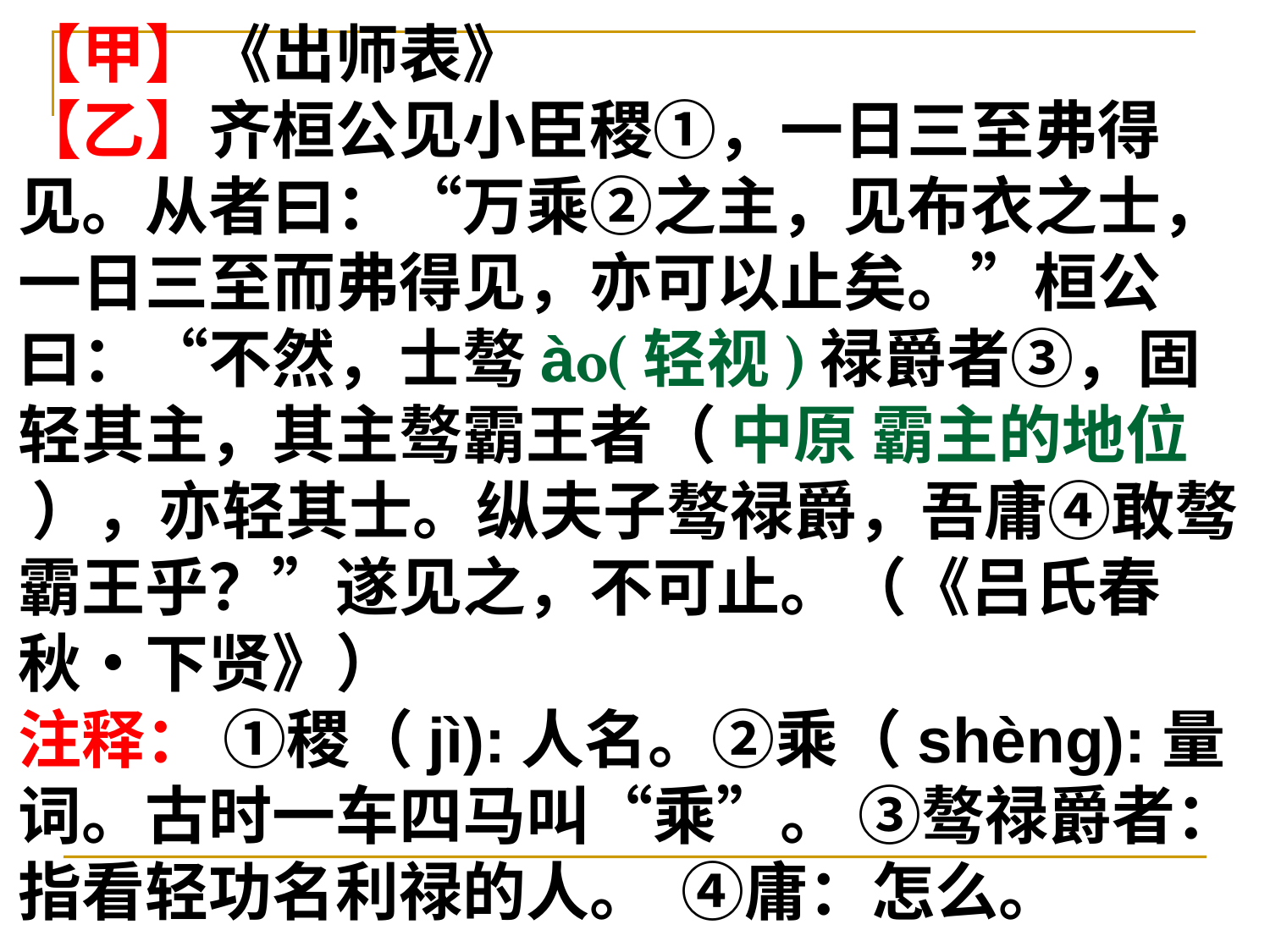

# 【甲】《出师表》 【乙】齐桓公见小臣稷①，一日三至弗得见。从者曰：“万乘②之主，见布衣之士，一日三至而弗得见，亦可以止矣。”桓公曰：“不然，士骜ào(轻视)禄爵者③，固轻其主，其主骜霸王者（ 中原 霸主的地位 ），亦轻其士。纵夫子骜禄爵，吾庸④敢骜霸王乎？”遂见之，不可止。（《吕氏春秋•下贤》） 注释： ①稷（jì):人名。②乘（shènɡ):量词。古时一车四马叫“乘”。 ③骜禄爵者：指看轻功名利禄的人。  ④庸：怎么。